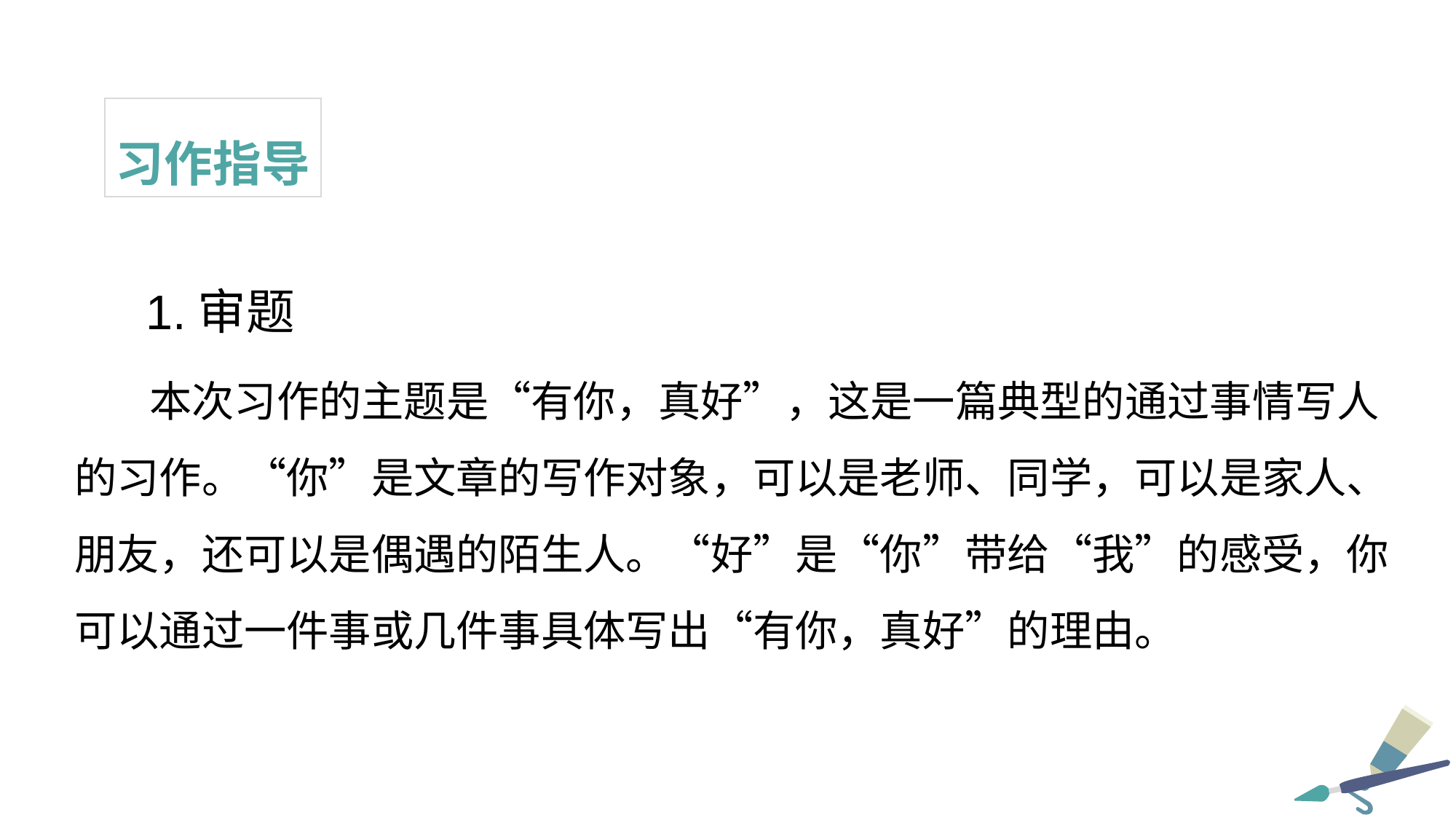

习作指导
1.审题
本次习作的主题是“有你，真好”，这是一篇典型的通过事情写人的习作。“你”是文章的写作对象，可以是老师、同学，可以是家人、朋友，还可以是偶遇的陌生人。“好”是“你”带给“我”的感受，你可以通过一件事或几件事具体写出“有你，真好”的理由。